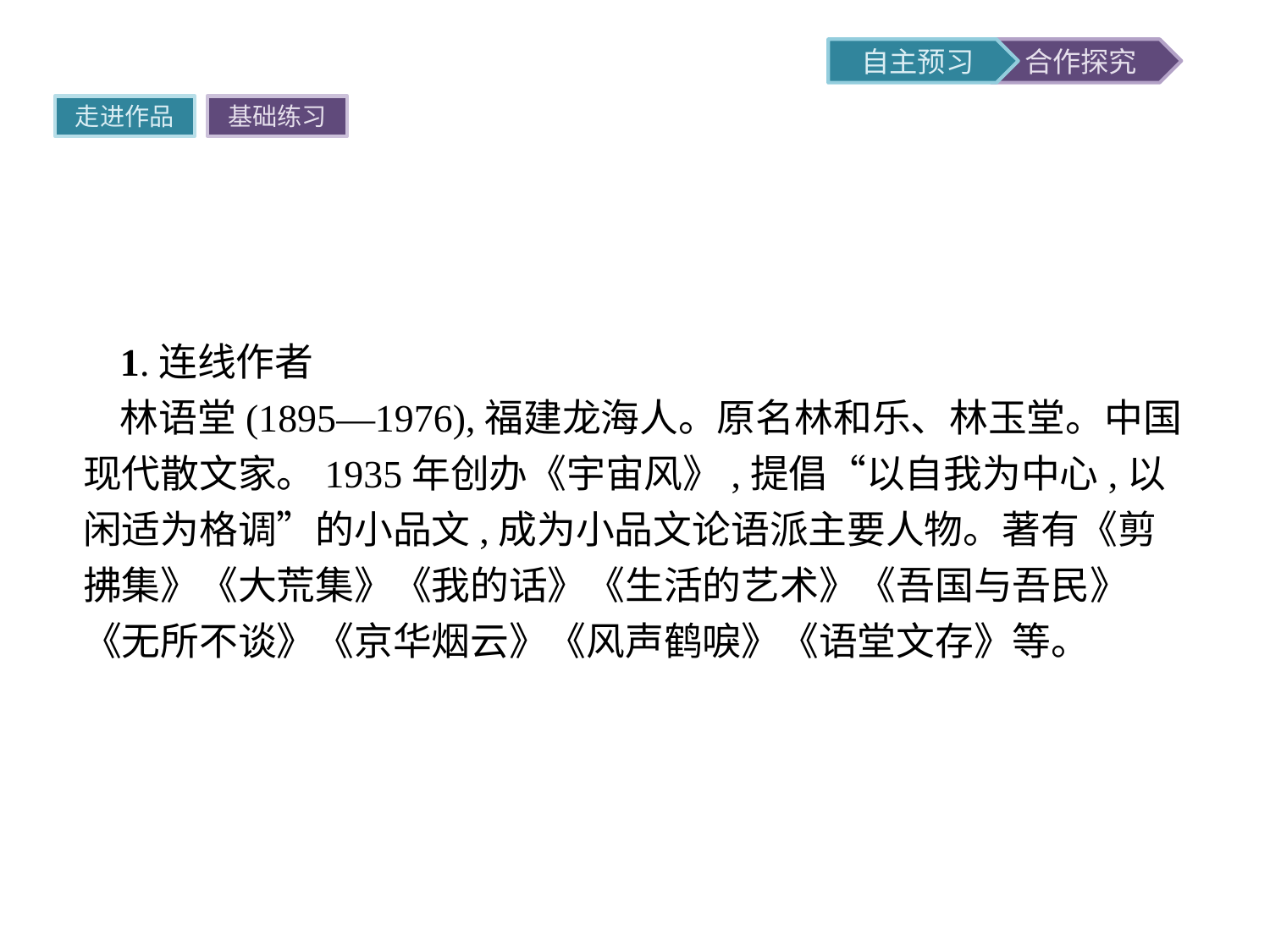

走进作品
基础练习
1.连线作者
林语堂(1895—1976),福建龙海人。原名林和乐、林玉堂。中国现代散文家。1935年创办《宇宙风》,提倡“以自我为中心,以闲适为格调”的小品文,成为小品文论语派主要人物。著有《剪拂集》《大荒集》《我的话》《生活的艺术》《吾国与吾民》《无所不谈》《京华烟云》《风声鹤唳》《语堂文存》等。